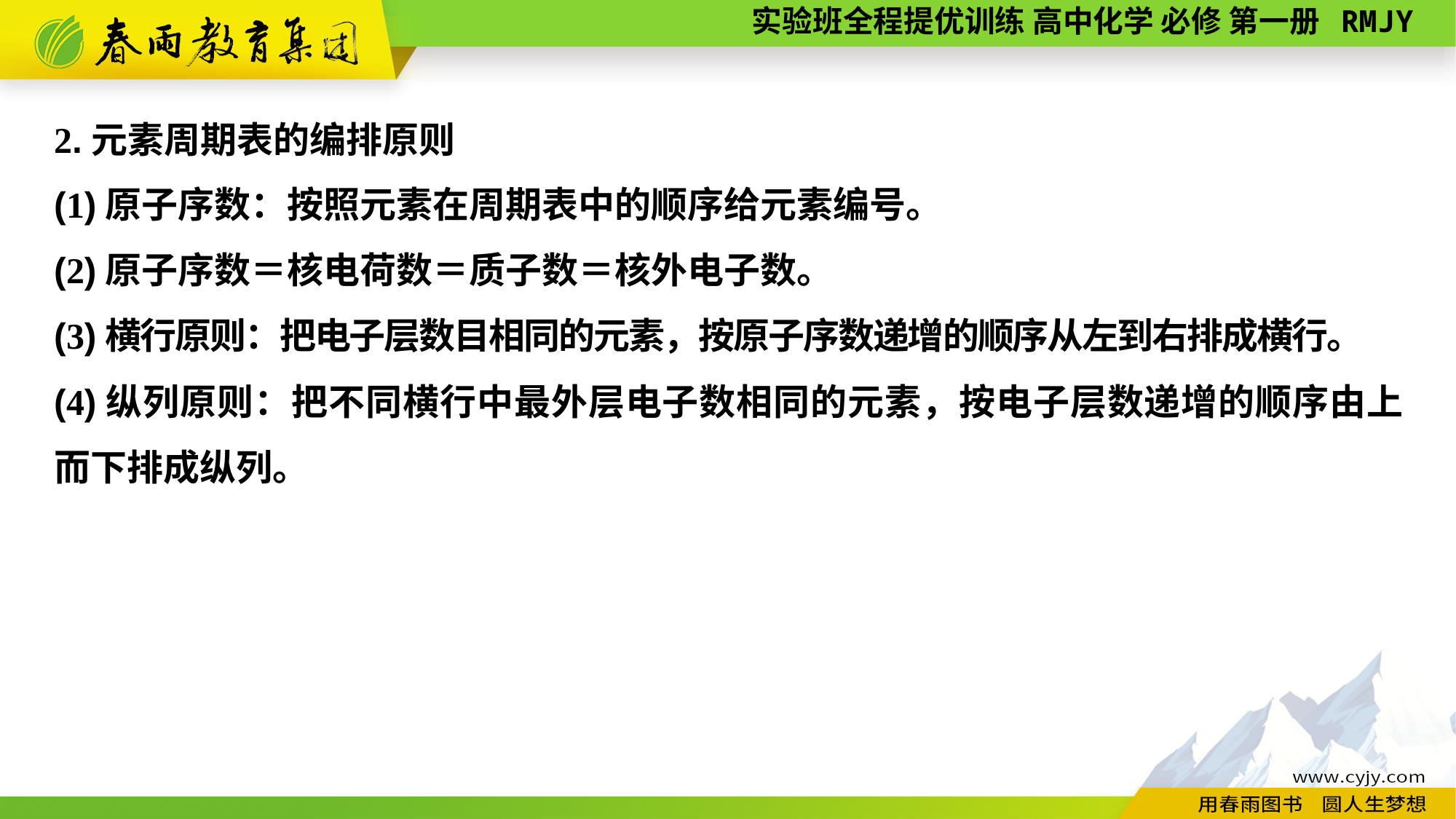

2.元素周期表的编排原则
(1)原子序数：按照元素在周期表中的顺序给元素编号。
(2)原子序数＝核电荷数＝质子数＝核外电子数。
(3)横行原则：把电子层数目相同的元素，按原子序数递增的顺序从左到右排成横行。
(4)纵列原则：把不同横行中最外层电子数相同的元素，按电子层数递增的顺序由上而下排成纵列。